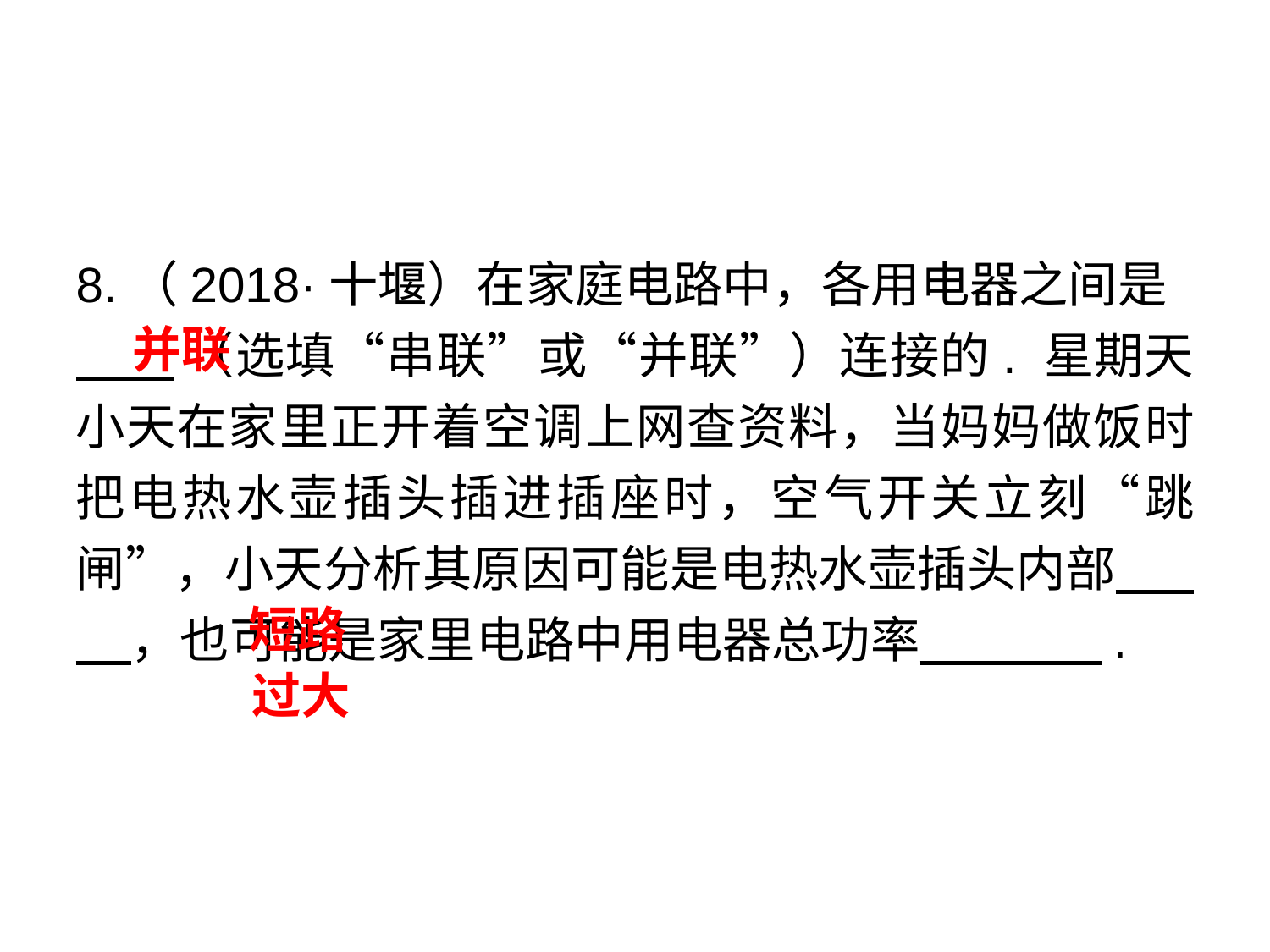

8.（2018·十堰）在家庭电路中，各用电器之间是
        （选填“串联”或“并联”）连接的. 星期天小天在家里正开着空调上网查资料，当妈妈做饭时把电热水壶插头插进插座时，空气开关立刻“跳闸”，小天分析其原因可能是电热水壶插头内部             ，也可能是家里电路中用电器总功率            　.
 并联
 短路
 过大